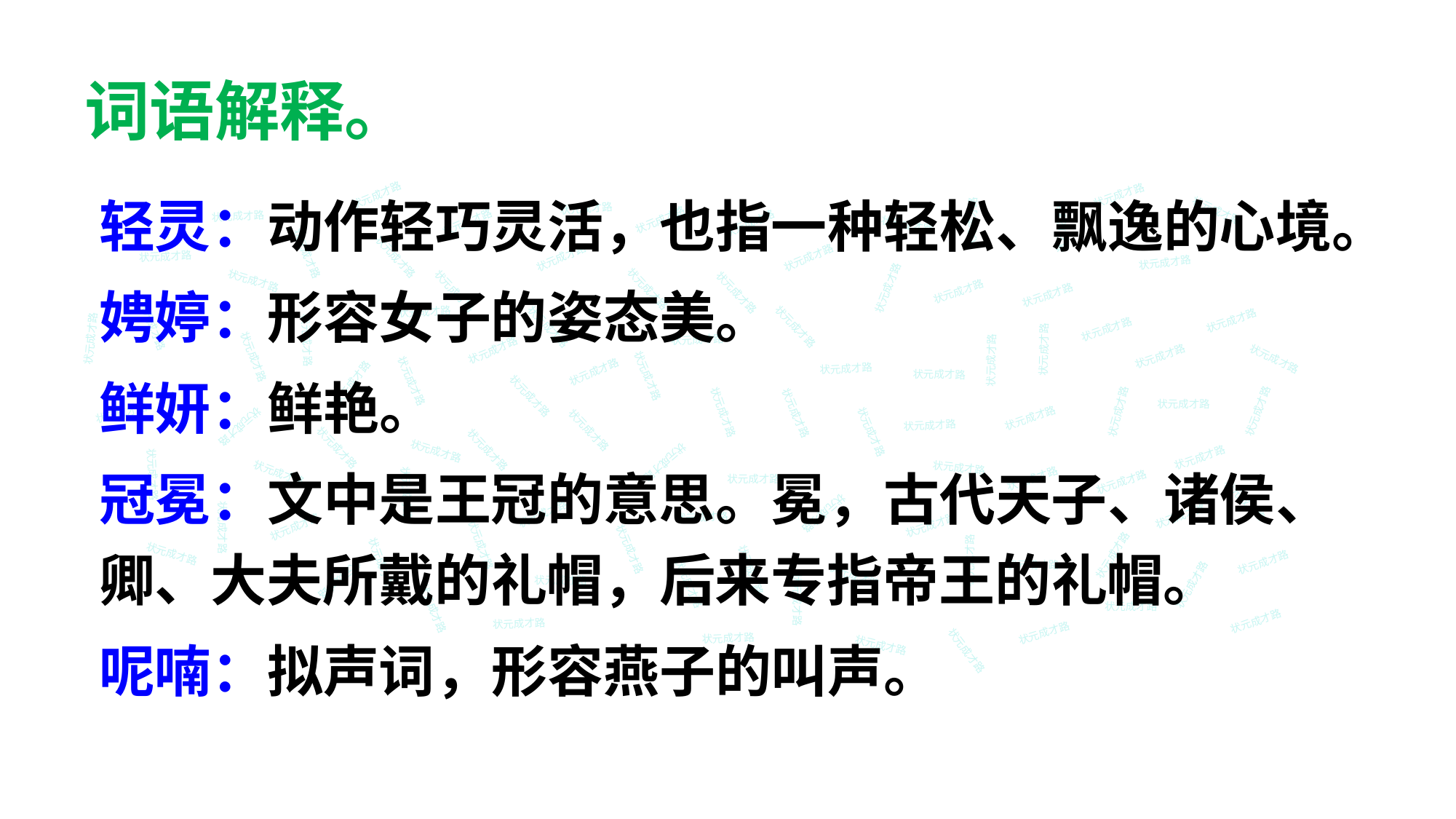

词语解释。
轻灵：动作轻巧灵活，也指一种轻松、飘逸的心境。
娉婷：形容女子的姿态美。
鲜妍：鲜艳。
冠冕：文中是王冠的意思。冕，古代天子、诸侯、卿、大夫所戴的礼帽，后来专指帝王的礼帽。
呢喃：拟声词，形容燕子的叫声。
状元成才路
状元成才路
状元成才路
状元成才路
状元成才路
状元成才路
状元成才路
状元成才路
状元成才路
状元成才路
状元成才路
状元成才路
状元成才路
状元成才路
状元成才路
状元成才路
状元成才路
状元成才路
状元成才路
状元成才路
状元成才路
状元成才路
状元成才路
状元成才路
状元成才路
状元成才路
状元成才路
状元成才路
状元成才路
状元成才路
状元成才路
状元成才路
状元成才路
状元成才路
状元成才路
状元成才路
状元成才路
状元成才路
状元成才路
状元成才路
状元成才路
状元成才路
状元成才路
状元成才路
状元成才路
状元成才路
状元成才路
状元成才路
状元成才路
状元成才路
状元成才路
状元成才路
状元成才路
状元成才路
状元成才路
状元成才路
状元成才路
状元成才路
状元成才路
状元成才路
状元成才路
状元成才路
状元成才路
状元成才路
状元成才路
状元成才路
状元成才路
状元成才路
状元成才路
状元成才路
状元成才路
状元成才路
状元成才路
状元成才路
状元成才路
状元成才路
状元成才路
状元成才路
状元成才路
状元成才路
状元成才路
状元成才路
状元成才路
状元成才路
状元成才路
状元成才路
状元成才路
状元成才路
状元成才路
状元成才路
状元成才路
状元成才路
状元成才路
状元成才路
状元成才路
状元成才路
状元成才路
状元成才路
状元成才路
状元成才路